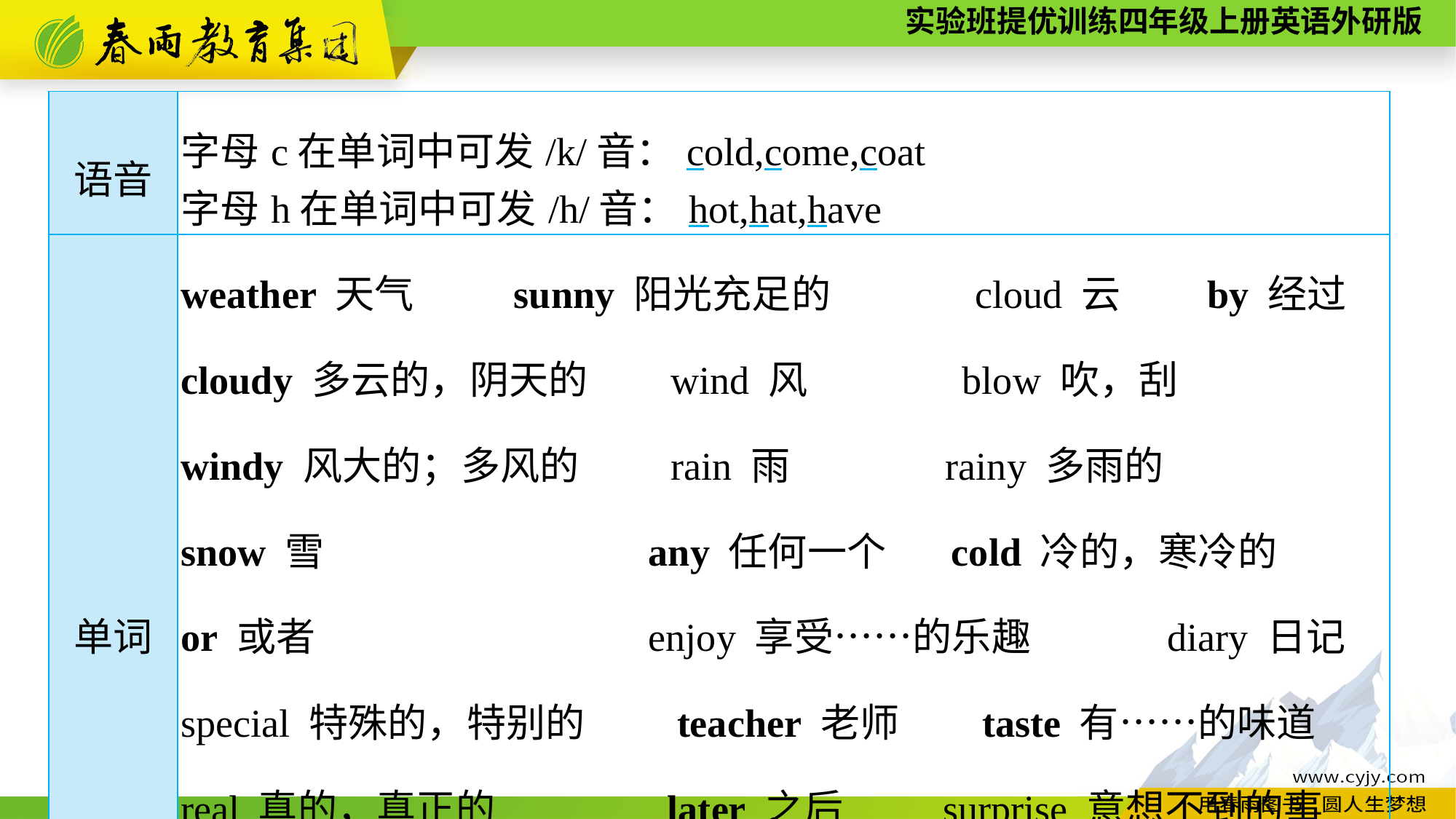

| 语音 | 字母c在单词中可发/k/音：cold,come,coat 字母h在单词中可发/h/音：hot,hat,have |
| --- | --- |
| 单词 | weather 天气　 　sunny 阳光充足的　　 cloud 云 　 by 经过 cloudy 多云的，阴天的 wind 风 blow 吹，刮　 windy 风大的；多风的 rain 雨 rainy 多雨的 snow 雪 any 任何一个 cold 冷的，寒冷的 or 或者 enjoy 享受……的乐趣 diary 日记 special 特殊的，特别的 teacher 老师 taste 有……的味道 real 真的，真正的 later 之后　 　surprise 意想不到的事 coat 外套 turn 转身，转动　　 TV 电视　　 report 报道 |